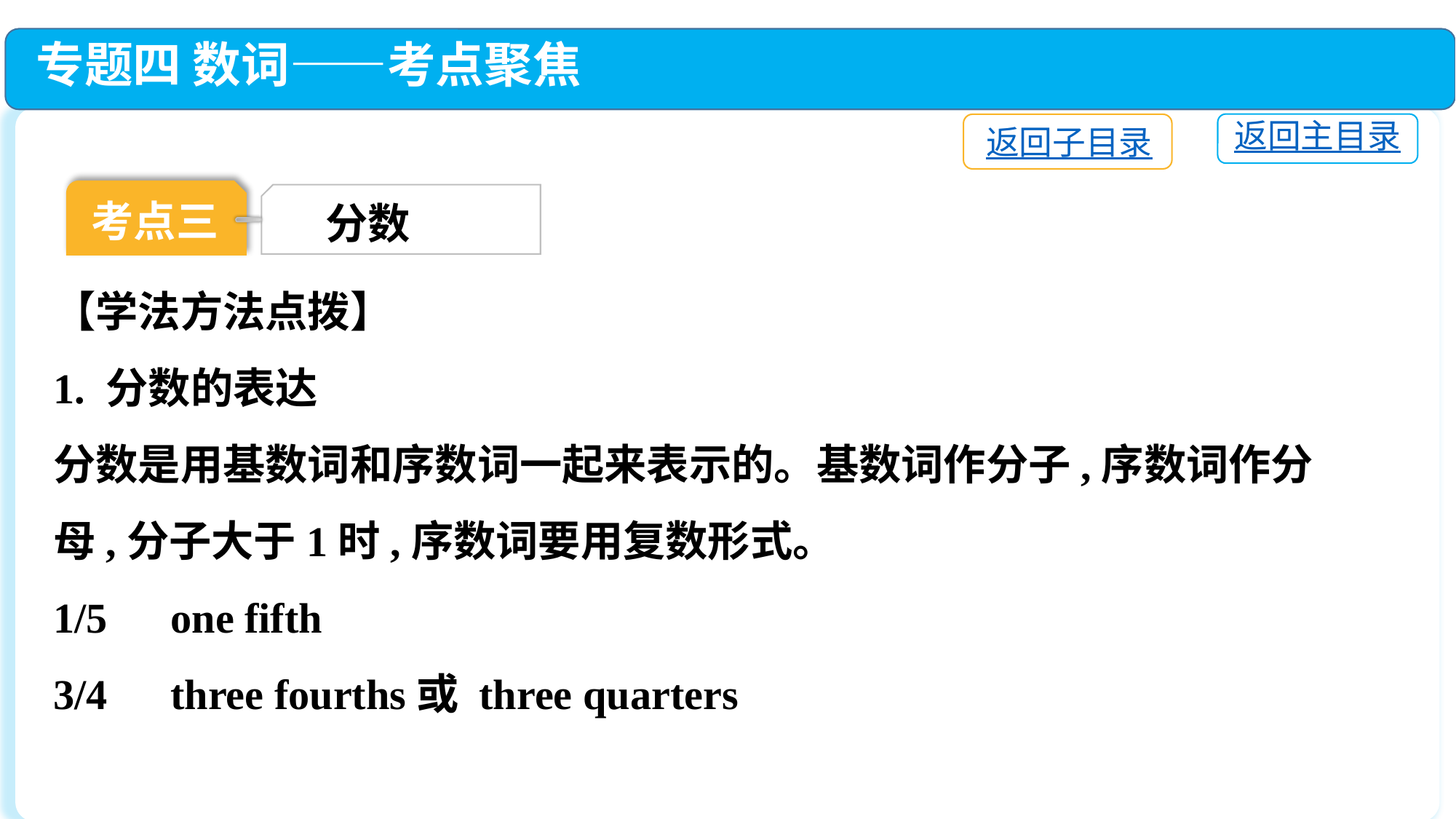

专题四 数词——考点聚焦

返回主目录

返回子目录
考点三
分数

【学法方法点拨】
1. 分数的表达
分数是用基数词和序数词一起来表示的。基数词作分子,序数词作分母,分子大于1时,序数词要用复数形式。
1/5　one fifth
3/4　three fourths或 three quarters